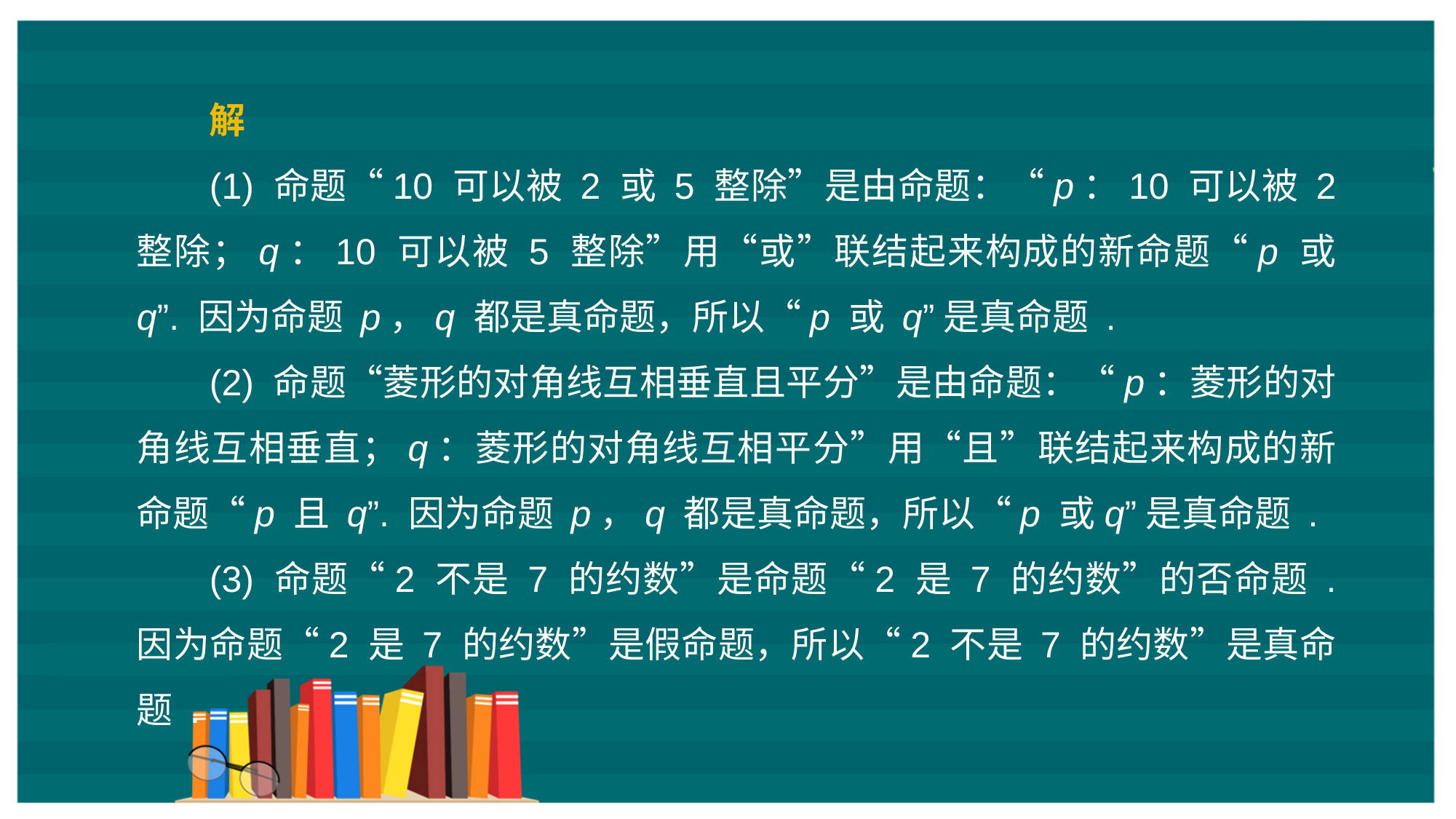

解
(1) 命题“10 可以被 2 或 5 整除”是由命题：“p：10 可以被 2 整除；q：10 可以被 5 整除”用“或”联结起来构成的新命题“p 或 q”. 因为命题 p，q 都是真命题，所以“p 或 q”是真命题 .
(2) 命题“菱形的对角线互相垂直且平分”是由命题：“p：菱形的对角线互相垂直；q：菱形的对角线互相平分”用“且”联结起来构成的新命题“p 且 q”. 因为命题 p，q 都是真命题，所以“p 或q”是真命题 .
(3) 命题“2 不是 7 的约数”是命题“2 是 7 的约数”的否命题 . 因为命题“2 是 7 的约数”是假命题，所以“2 不是 7 的约数”是真命题 .